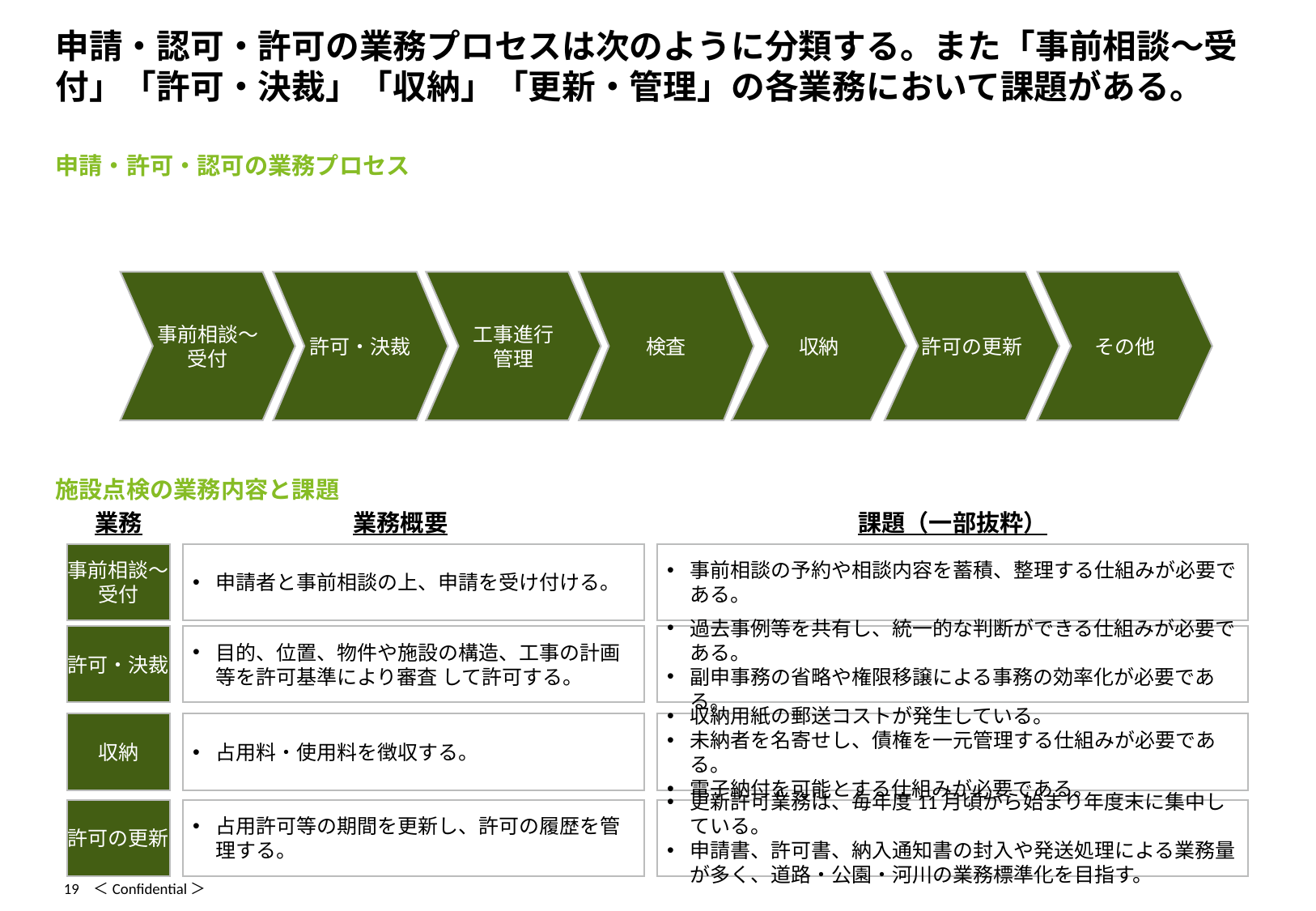

# 申請・認可・許可の業務プロセスは次のように分類する。また「事前相談～受付」「許可・決裁」「収納」「更新・管理」の各業務において課題がある。
申請・許可・認可の業務プロセス
事前相談～受付
許可・決裁
工事進行
管理
検査
収納
許可の更新
その他
施設点検の業務内容と課題
業務概要
業務
課題（一部抜粋）
事前相談～受付
申請者と事前相談の上、申請を受け付ける。
事前相談の予約や相談内容を蓄積、整理する仕組みが必要である。
許可・決裁
目的、位置、物件や施設の構造、工事の計画等を許可基準により審査 して許可する。
過去事例等を共有し、統一的な判断ができる仕組みが必要である。
副申事務の省略や権限移譲による事務の効率化が必要である。
収納
占用料・使用料を徴収する。
収納用紙の郵送コストが発生している。
未納者を名寄せし、債権を一元管理する仕組みが必要である。
電子納付を可能とする仕組みが必要である。
許可の更新
占用許可等の期間を更新し、許可の履歴を管理する。
更新許可業務は、毎年度11月頃から始まり年度末に集中している。
申請書、許可書、納入通知書の封入や発送処理による業務量が多く、道路・公園・河川の業務標準化を目指す。
19
＜Confidential＞